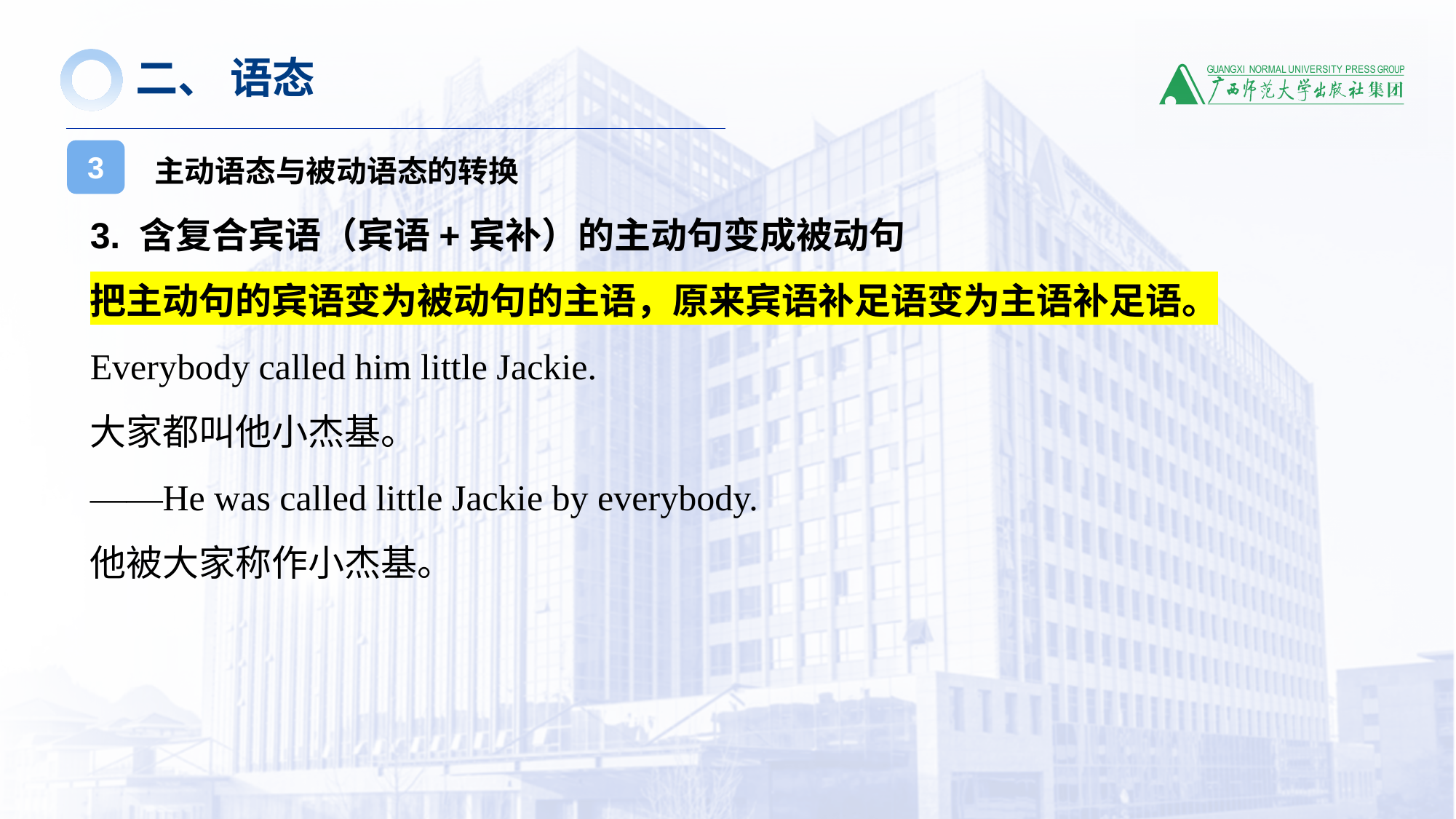

二、 语态

主动语态与被动语态的转换

3
3. 含复合宾语（宾语+宾补）的主动句变成被动句
把主动句的宾语变为被动句的主语，原来宾语补足语变为主语补足语。
Everybody called him little Jackie.
大家都叫他小杰基。
——He was called little Jackie by everybody.
他被大家称作小杰基。